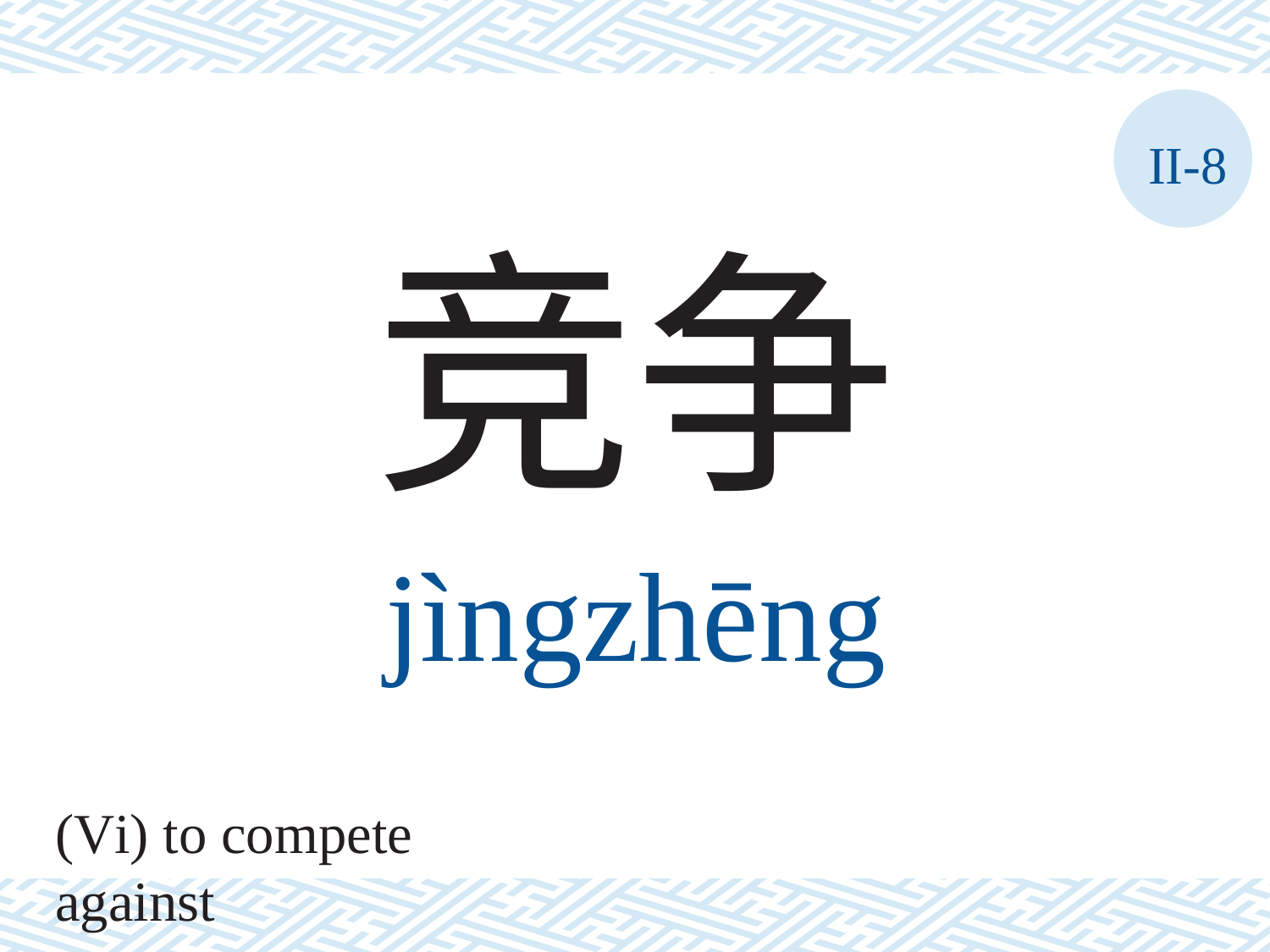

II-8
竞争
jìngzhēng
(Vi) to compete against